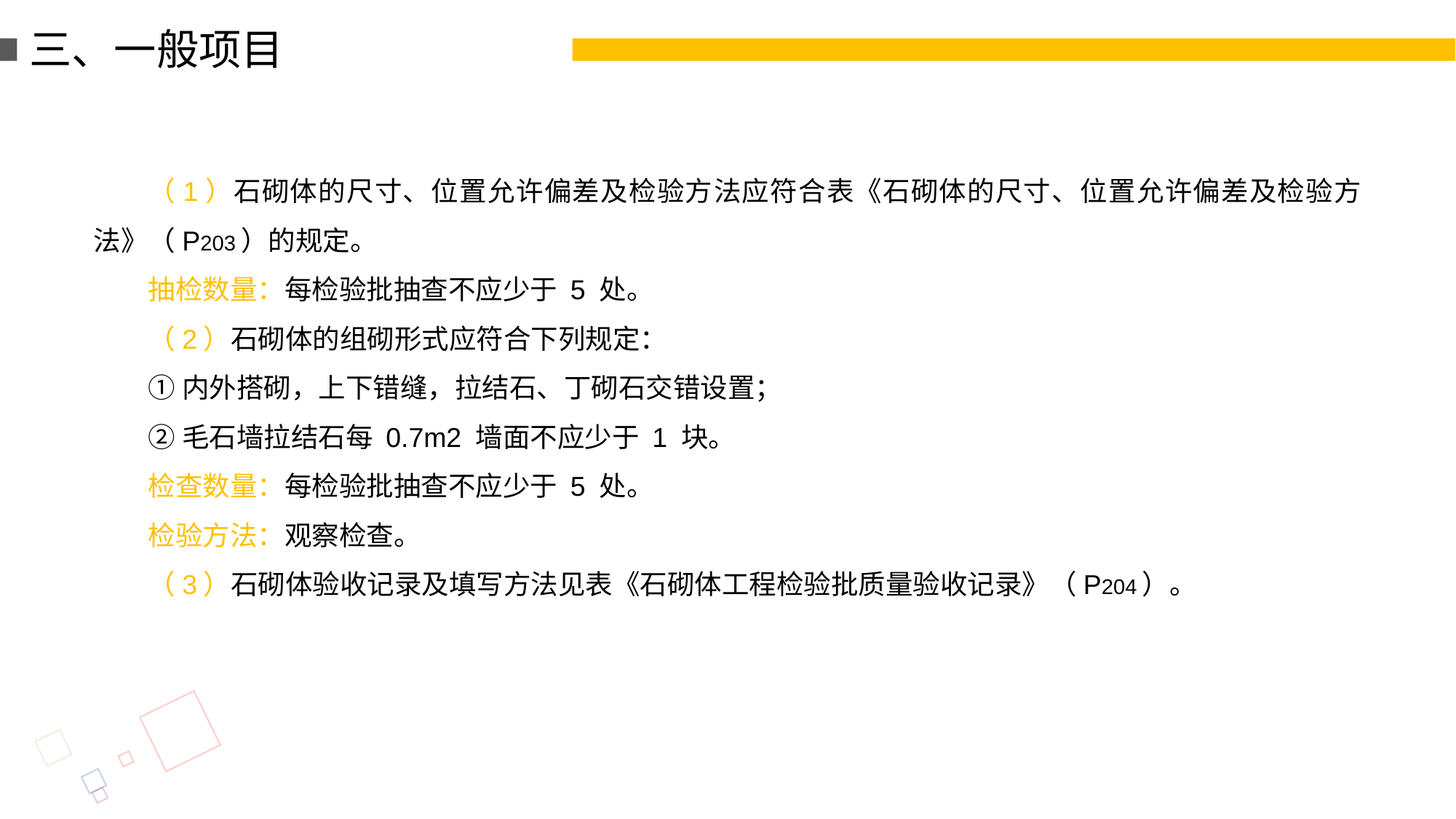

三、一般项目
（1）石砌体的尺寸、位置允许偏差及检验方法应符合表《石砌体的尺寸、位置允许偏差及检验方法》（P203）的规定。
抽检数量：每检验批抽查不应少于 5 处。
（2）石砌体的组砌形式应符合下列规定：
①内外搭砌，上下错缝，拉结石、丁砌石交错设置；
②毛石墙拉结石每 0.7m2 墙面不应少于 1 块。
检查数量：每检验批抽查不应少于 5 处。
检验方法：观察检查。
（3）石砌体验收记录及填写方法见表《石砌体工程检验批质量验收记录》（P204）。